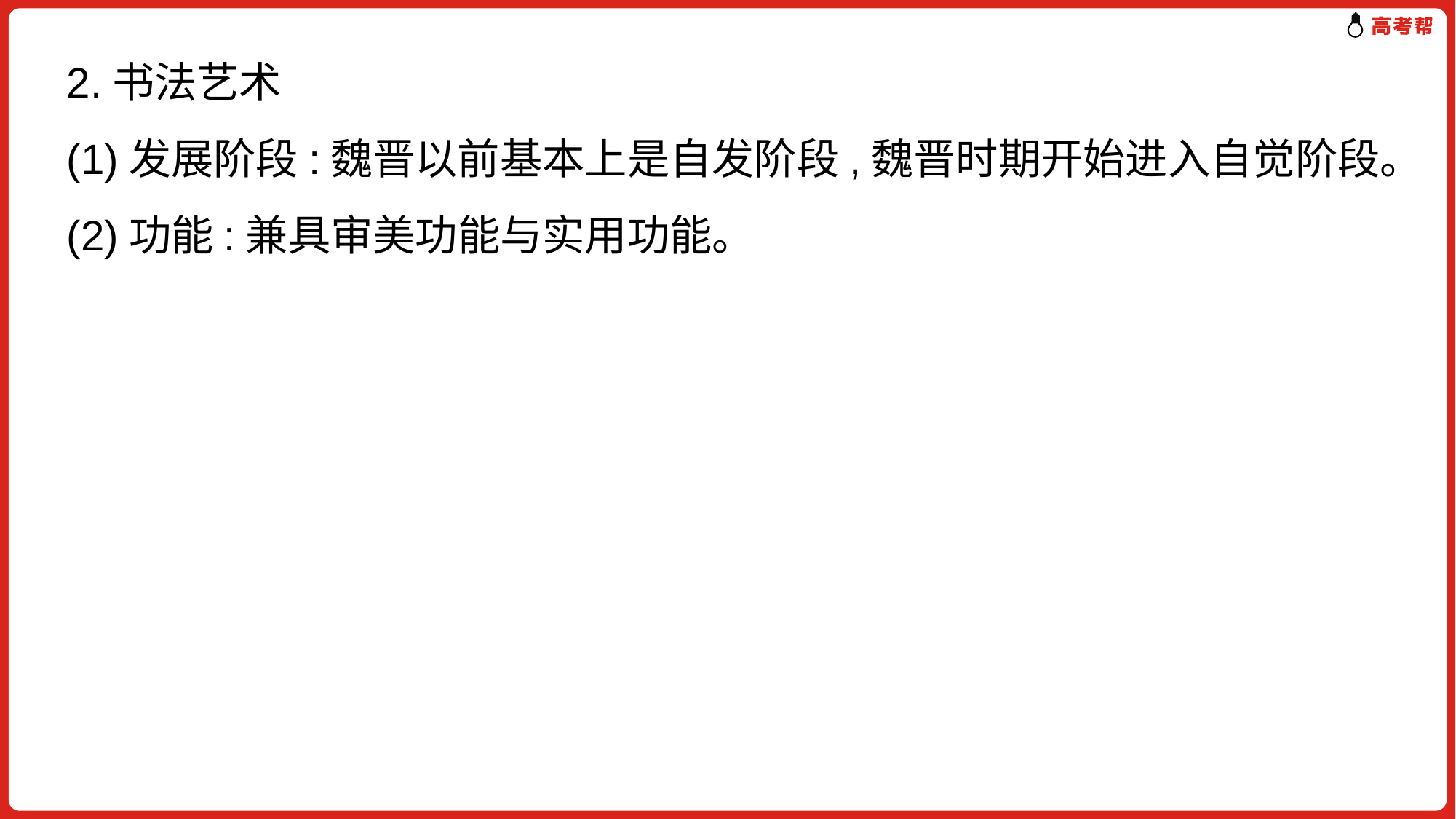

2.书法艺术
(1)发展阶段:魏晋以前基本上是自发阶段,魏晋时期开始进入自觉阶段。
(2)功能:兼具审美功能与实用功能。